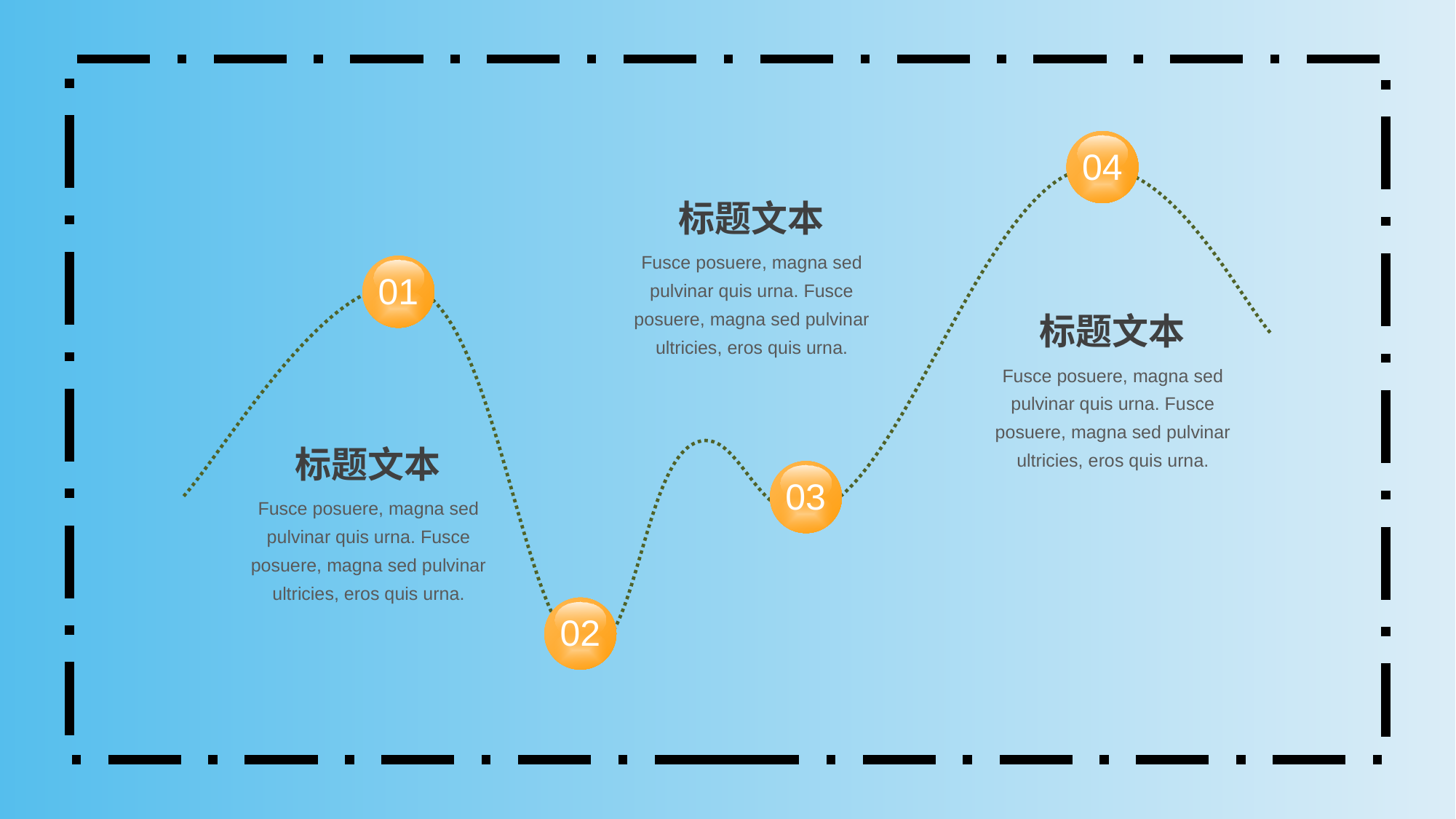

04

标题文本
Fusce posuere, magna sed pulvinar quis urna. Fusce posuere, magna sed pulvinar ultricies, eros quis urna.

01
标题文本
Fusce posuere, magna sed pulvinar quis urna. Fusce posuere, magna sed pulvinar ultricies, eros quis urna.

标题文本

03
Fusce posuere, magna sed pulvinar quis urna. Fusce posuere, magna sed pulvinar ultricies, eros quis urna.

02